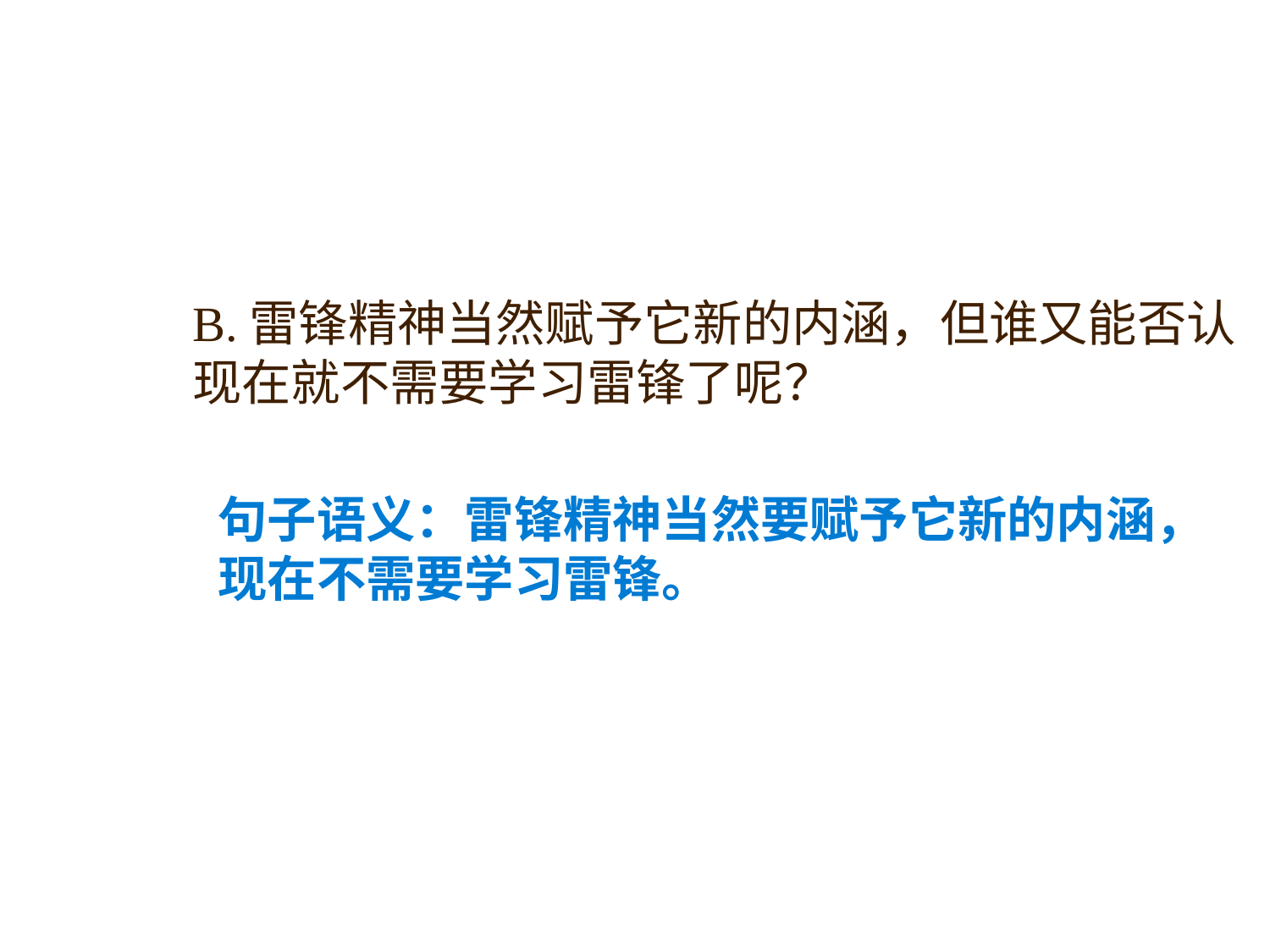

#
B.雷锋精神当然赋予它新的内涵，但谁又能否认
现在就不需要学习雷锋了呢？
句子语义：雷锋精神当然要赋予它新的内涵，
现在不需要学习雷锋。